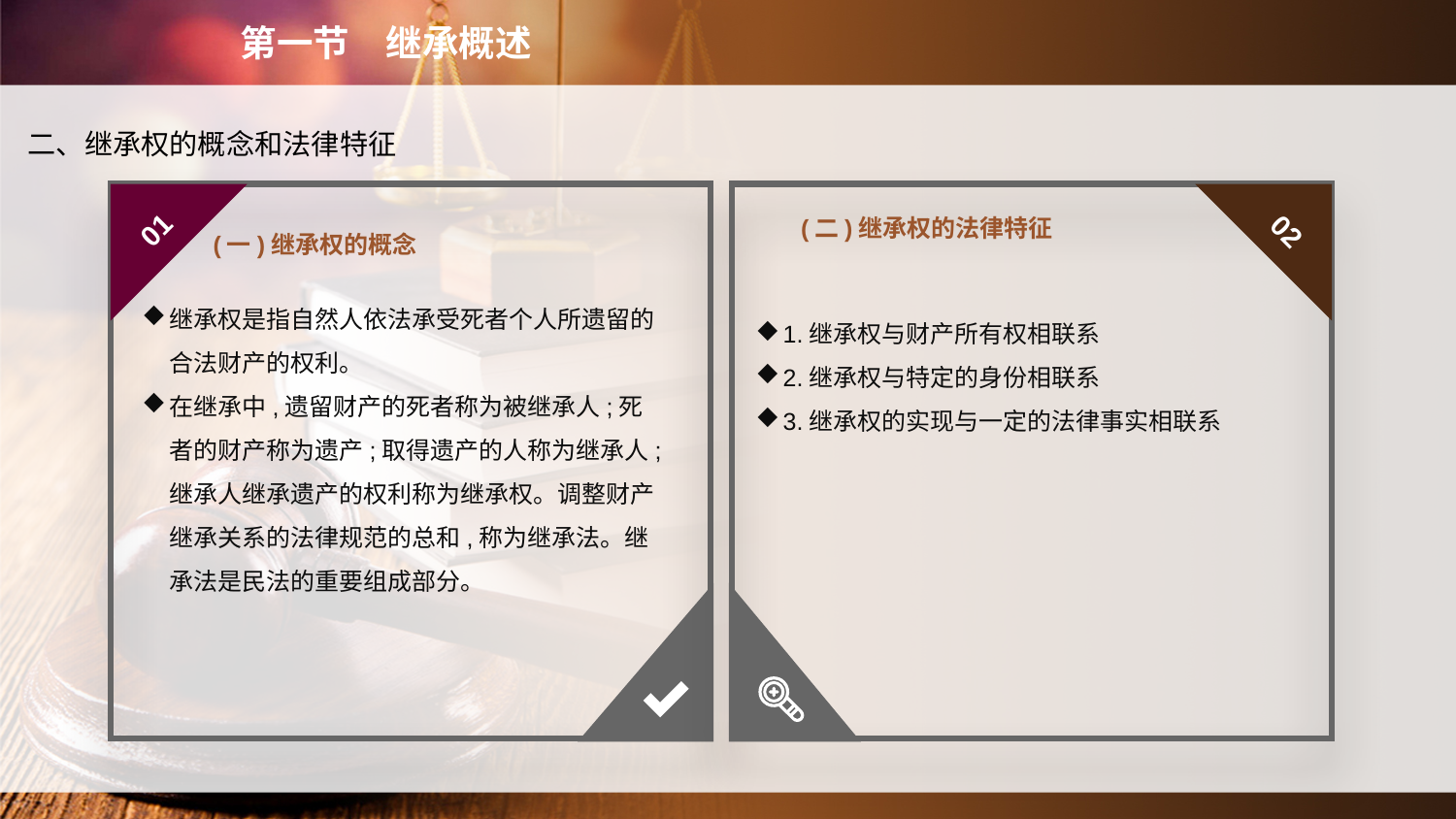

第一节　继承概述
二、继承权的概念和法律特征

(一)继承权的概念
(二)继承权的法律特征
01
02
继承权是指自然人依法承受死者个人所遗留的合法财产的权利。
在继承中,遗留财产的死者称为被继承人;死者的财产称为遗产;取得遗产的人称为继承人;继承人继承遗产的权利称为继承权。调整财产继承关系的法律规范的总和,称为继承法。继承法是民法的重要组成部分。
1.继承权与财产所有权相联系
2.继承权与特定的身份相联系
3.继承权的实现与一定的法律事实相联系